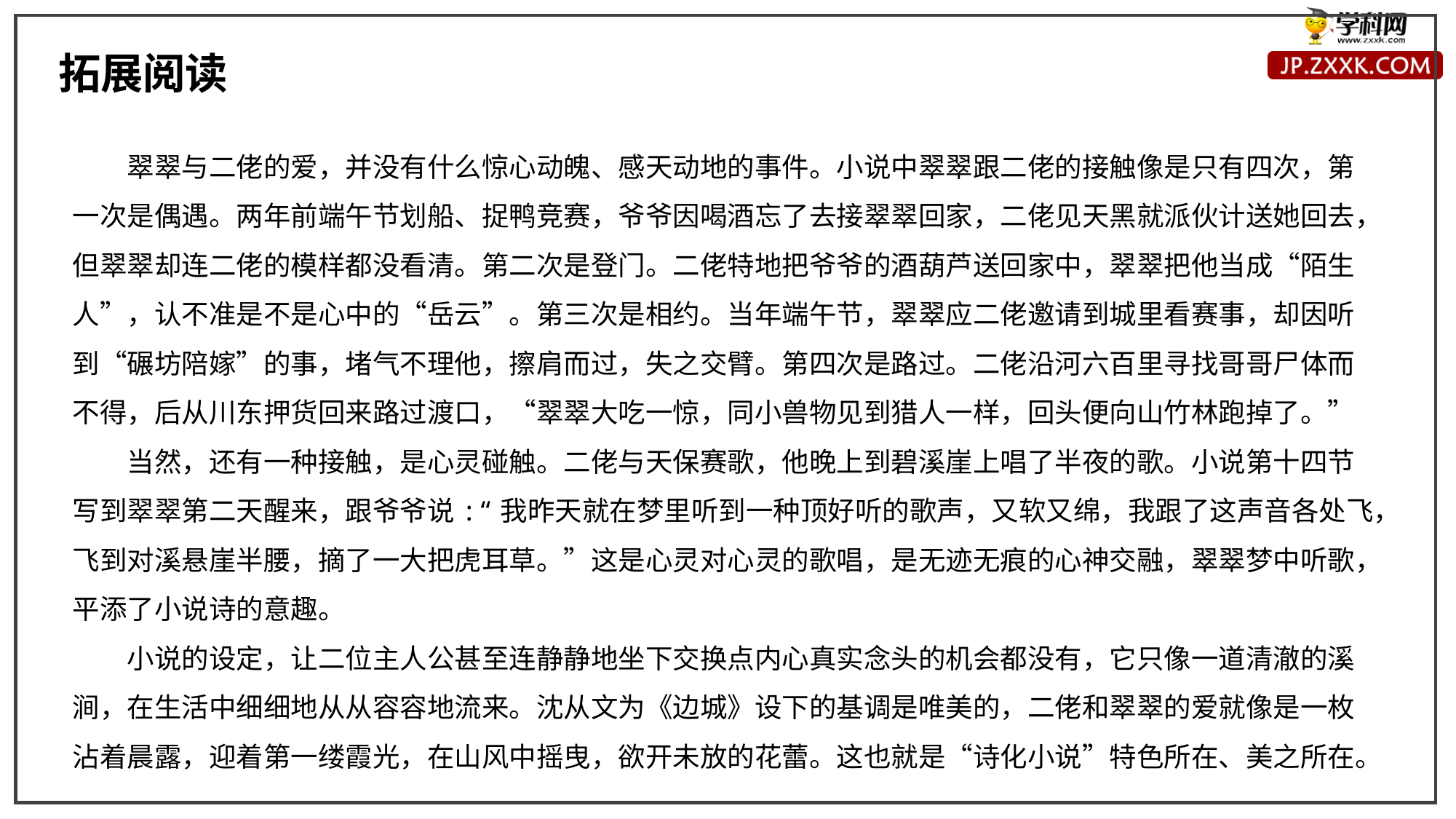

拓展阅读
翠翠与二佬的爱，并没有什么惊心动魄、感天动地的事件。小说中翠翠跟二佬的接触像是只有四次，第一次是偶遇。两年前端午节划船、捉鸭竞赛，爷爷因喝酒忘了去接翠翠回家，二佬见天黑就派伙计送她回去，但翠翠却连二佬的模样都没看清。第二次是登门。二佬特地把爷爷的酒葫芦送回家中，翠翠把他当成“陌生人”，认不准是不是心中的“岳云”。第三次是相约。当年端午节，翠翠应二佬邀请到城里看赛事，却因听到“碾坊陪嫁”的事，堵气不理他，擦肩而过，失之交臂。第四次是路过。二佬沿河六百里寻找哥哥尸体而不得，后从川东押货回来路过渡口，“翠翠大吃一惊，同小兽物见到猎人一样，回头便向山竹林跑掉了。”
当然，还有一种接触，是心灵碰触。二佬与天保赛歌，他晚上到碧溪崖上唱了半夜的歌。小说第十四节写到翠翠第二天醒来，跟爷爷说:“我昨天就在梦里听到一种顶好听的歌声，又软又绵，我跟了这声音各处飞，飞到对溪悬崖半腰，摘了一大把虎耳草。”这是心灵对心灵的歌唱，是无迹无痕的心神交融，翠翠梦中听歌，平添了小说诗的意趣。
小说的设定，让二位主人公甚至连静静地坐下交换点内心真实念头的机会都没有，它只像一道清澈的溪涧，在生活中细细地从从容容地流来。沈从文为《边城》设下的基调是唯美的，二佬和翠翠的爱就像是一枚沾着晨露，迎着第一缕霞光，在山风中摇曳，欲开未放的花蕾。这也就是“诗化小说”特色所在、美之所在。